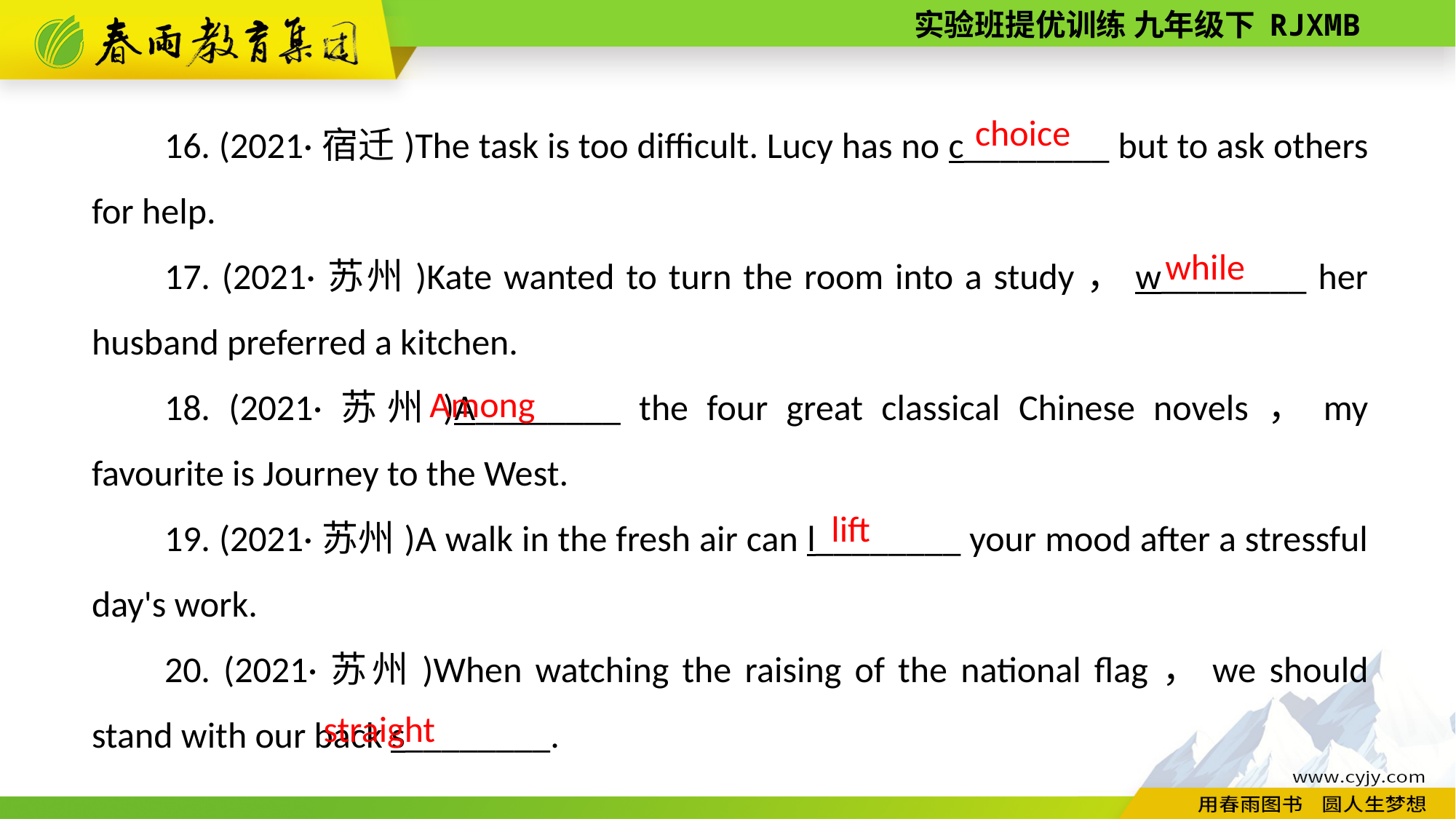

16. (2021·宿迁)The task is too difficult. Lucy has no c________ but to ask others for help.
17. (2021·苏州)Kate wanted to turn the room into a study，w________ her husband preferred a kitchen.
18. (2021·苏州)A________ the four great classical Chinese novels，my favourite is Journey to the West.
19. (2021·苏州)A walk in the fresh air can l________ your mood after a stressful day's work.
20. (2021·苏州)When watching the raising of the national flag，we should stand with our back s________.
choice
while
Among
lift
straight